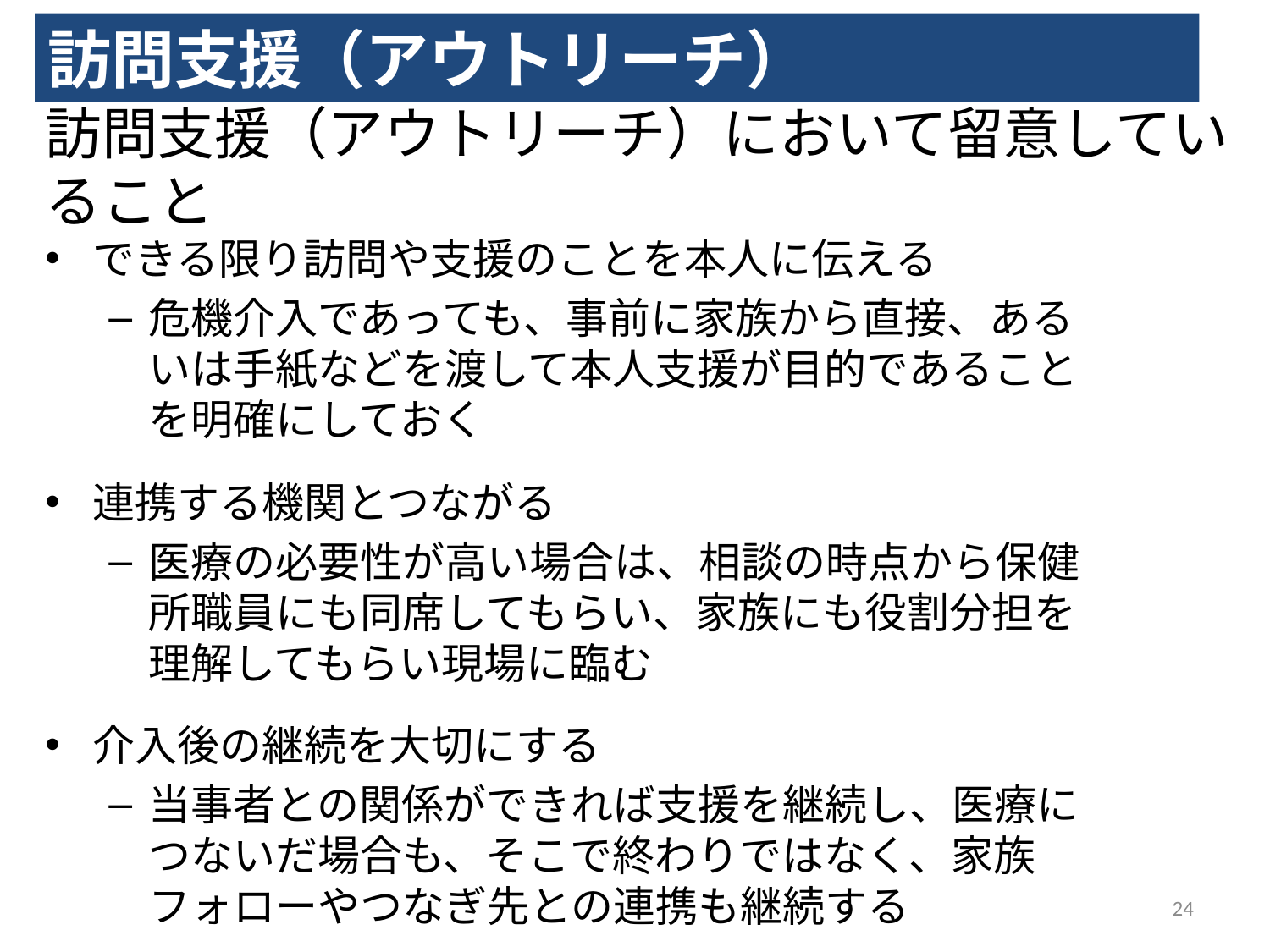

訪問支援（アウトリーチ）
# 訪問支援（アウトリーチ）において留意していること
できる限り訪問や支援のことを本人に伝える
危機介入であっても、事前に家族から直接、あるいは手紙などを渡して本人支援が目的であることを明確にしておく
連携する機関とつながる
医療の必要性が高い場合は、相談の時点から保健所職員にも同席してもらい、家族にも役割分担を理解してもらい現場に臨む
介入後の継続を大切にする
当事者との関係ができれば支援を継続し、医療につないだ場合も、そこで終わりではなく、家族フォローやつなぎ先との連携も継続する
24